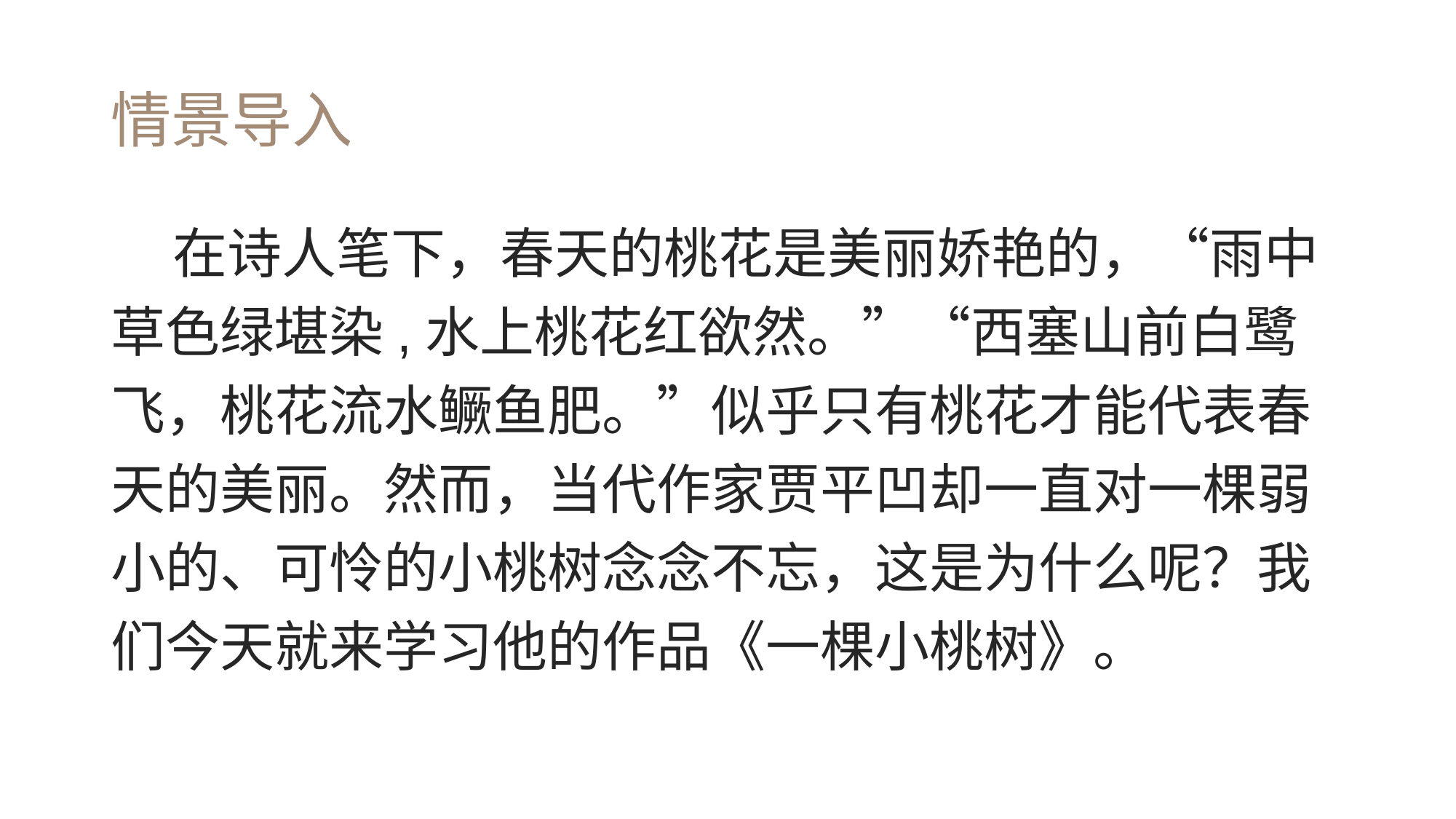

# 情景导入
    在诗人笔下，春天的桃花是美丽娇艳的，“雨中草色绿堪染,水上桃花红欲然。”“西塞山前白鹭飞，桃花流水鳜鱼肥。”似乎只有桃花才能代表春天的美丽。然而，当代作家贾平凹却一直对一棵弱小的、可怜的小桃树念念不忘，这是为什么呢？我们今天就来学习他的作品《一棵小桃树》。